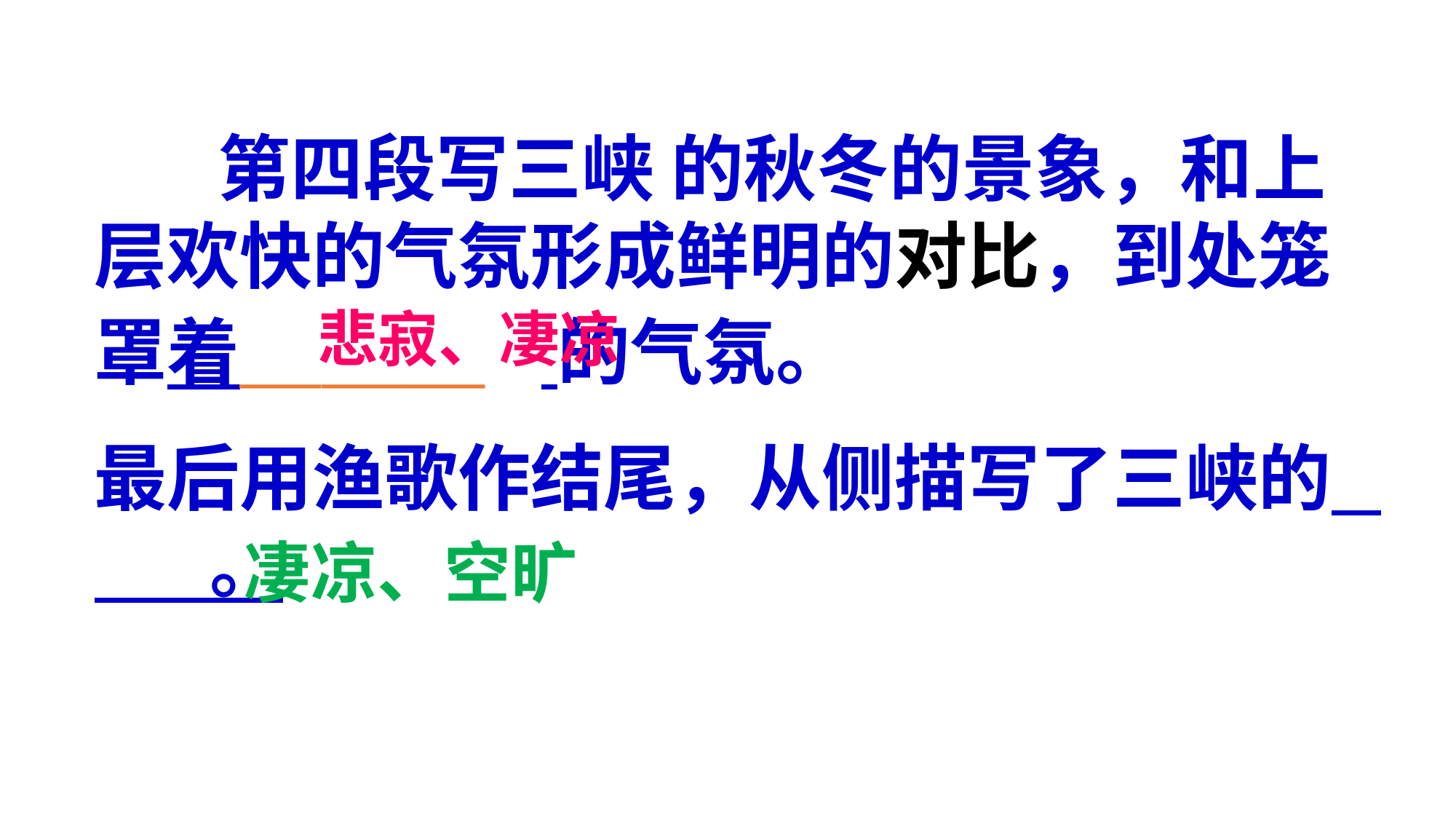

第四段写三峡 的秋冬的景象，和上层欢快的气氛形成鲜明的对比，到处笼罩着＿＿＿    的气氛。
最后用渔歌作结尾，从侧描写了三峡的           。
悲寂、凄凉
凄凉、空旷